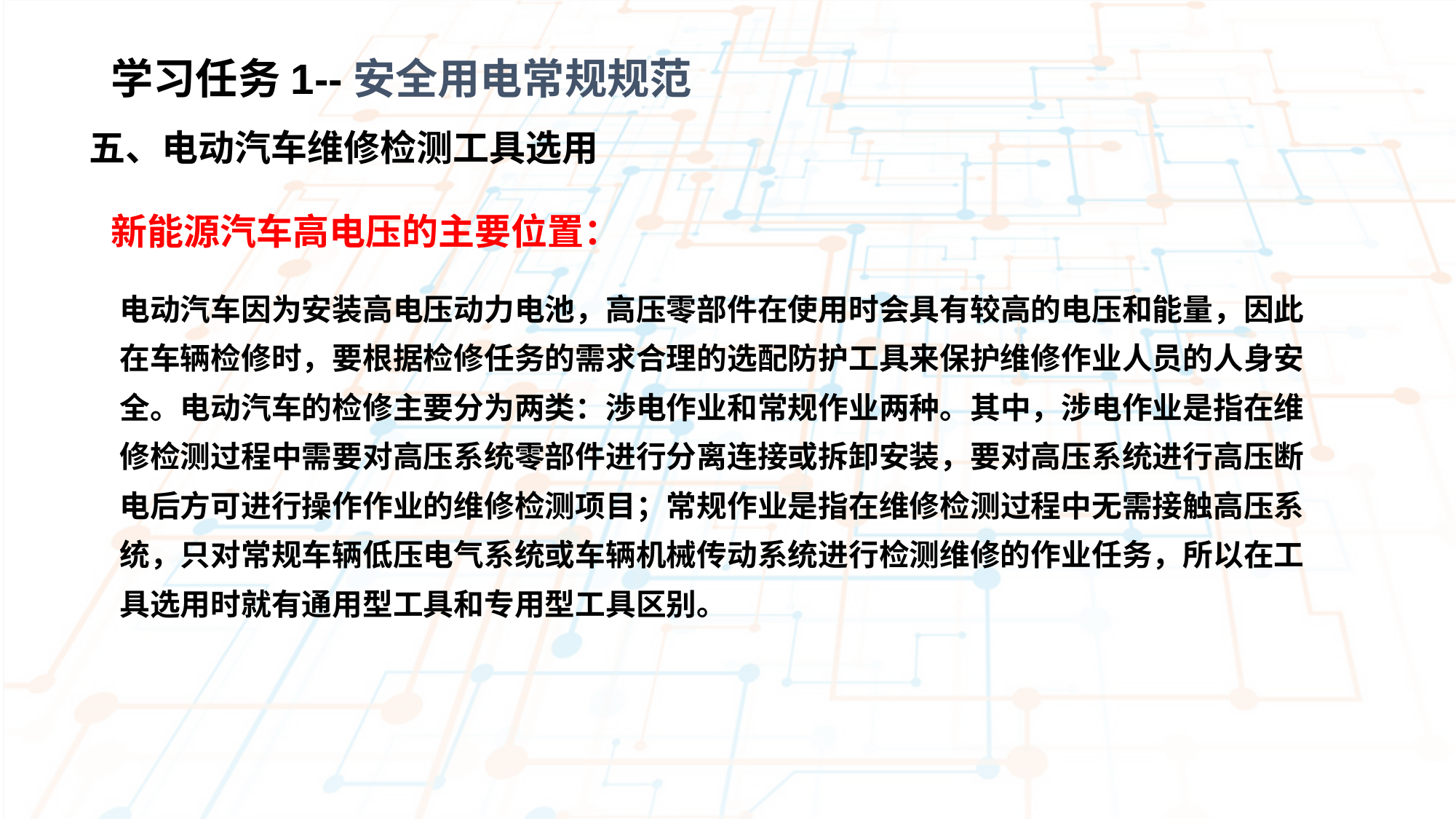

学习任务1--安全用电常规规范
五、电动汽车维修检测工具选用

新能源汽车高电压的主要位置：
电动汽车因为安装高电压动力电池，高压零部件在使用时会具有较高的电压和能量，因此在车辆检修时，要根据检修任务的需求合理的选配防护工具来保护维修作业人员的人身安全。电动汽车的检修主要分为两类：渉电作业和常规作业两种。其中，涉电作业是指在维修检测过程中需要对高压系统零部件进行分离连接或拆卸安装，要对高压系统进行高压断电后方可进行操作作业的维修检测项目；常规作业是指在维修检测过程中无需接触高压系统，只对常规车辆低压电气系统或车辆机械传动系统进行检测维修的作业任务，所以在工具选用时就有通用型工具和专用型工具区别。